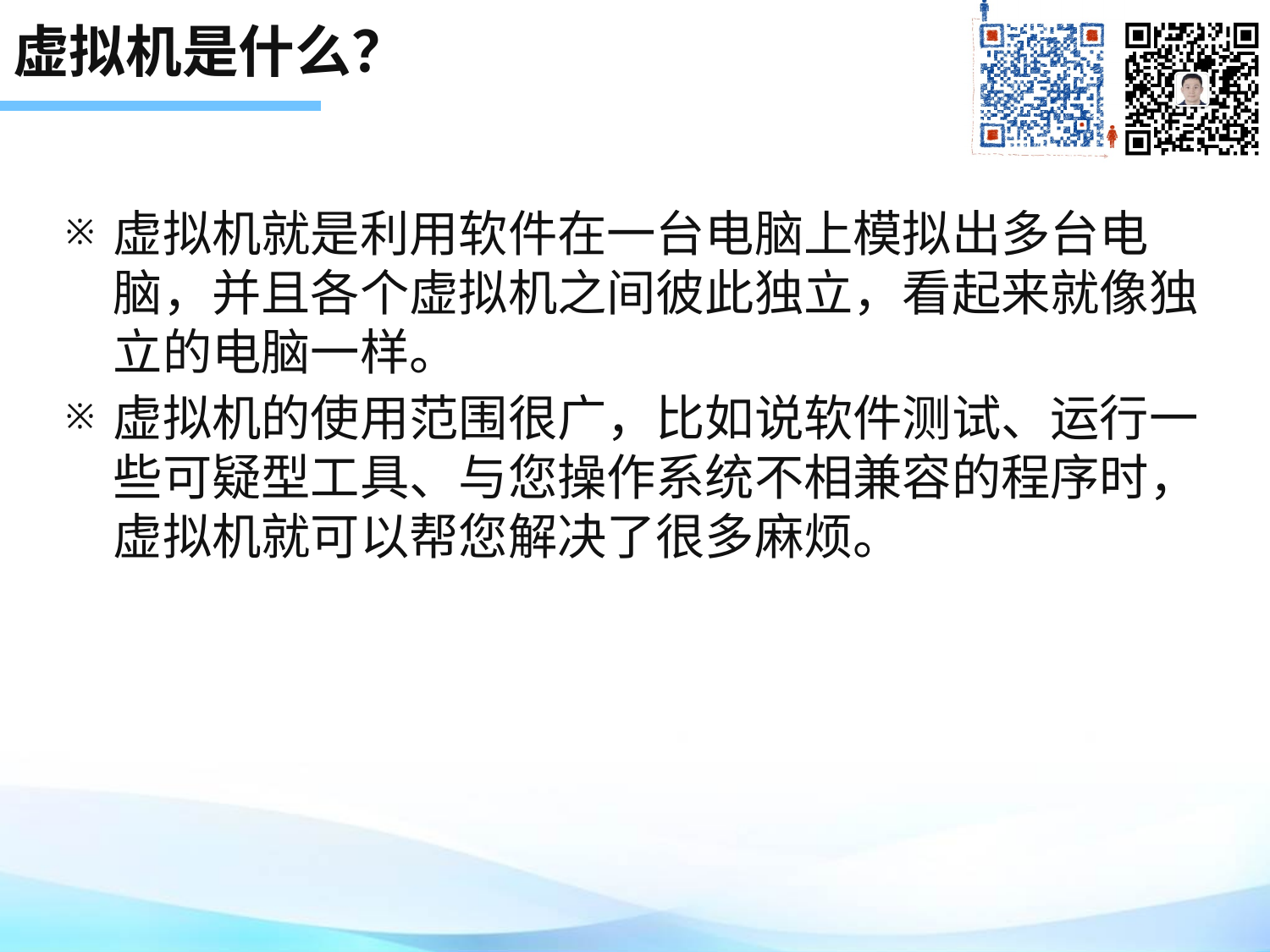

# 虚拟机是什么？
虚拟机就是利用软件在一台电脑上模拟出多台电脑，并且各个虚拟机之间彼此独立，看起来就像独立的电脑一样。
虚拟机的使用范围很广，比如说软件测试、运行一些可疑型工具、与您操作系统不相兼容的程序时，虚拟机就可以帮您解决了很多麻烦。